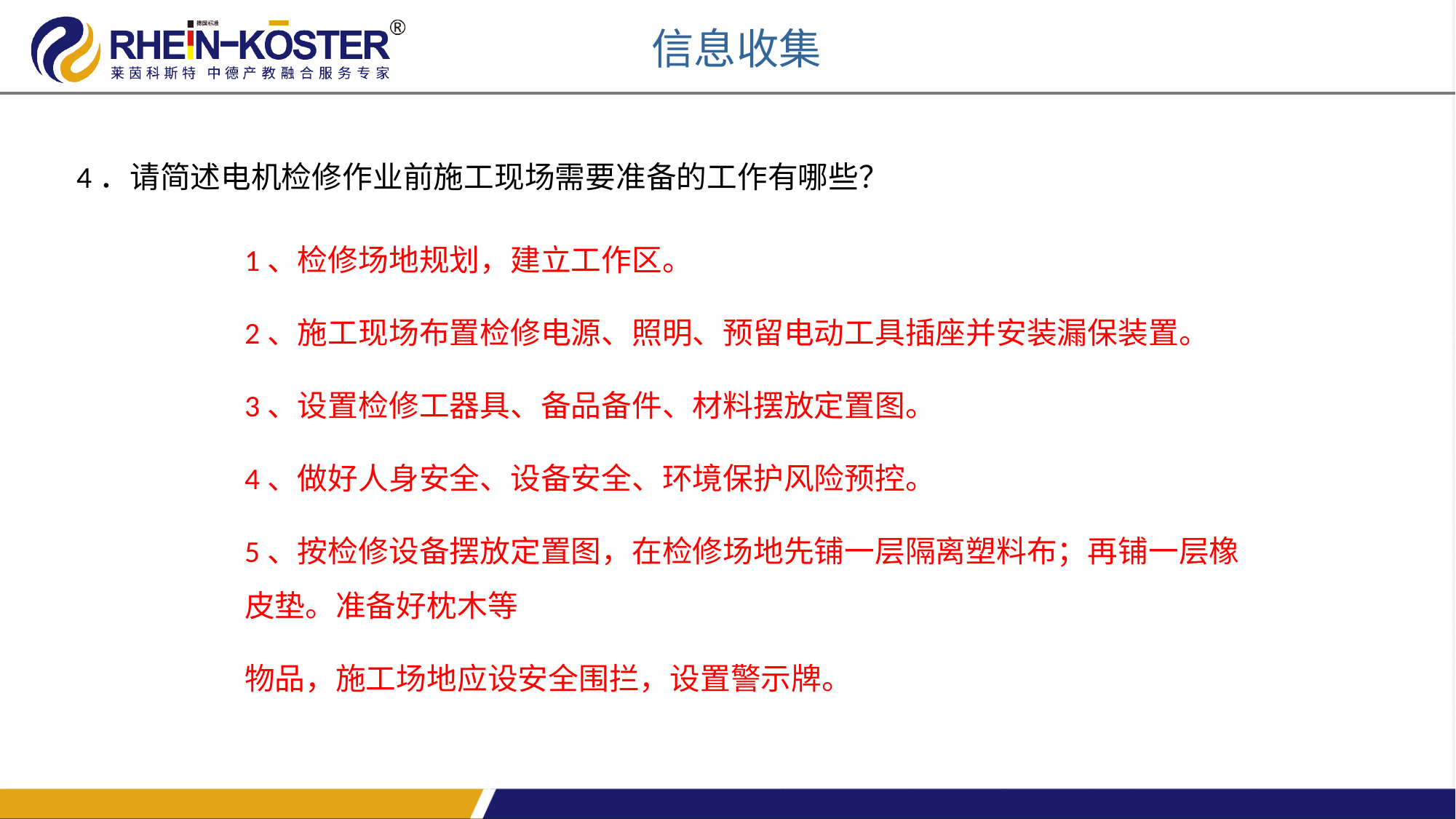

信息收集
4．请简述电机检修作业前施工现场需要准备的工作有哪些？
1、检修场地规划，建立工作区。
2、施工现场布置检修电源、照明、预留电动工具插座并安装漏保装置。
3、设置检修工器具、备品备件、材料摆放定置图。
4、做好人身安全、设备安全、环境保护风险预控。
5、按检修设备摆放定置图，在检修场地先铺一层隔离塑料布；再铺一层橡皮垫。准备好枕木等
物品，施工场地应设安全围拦，设置警示牌。